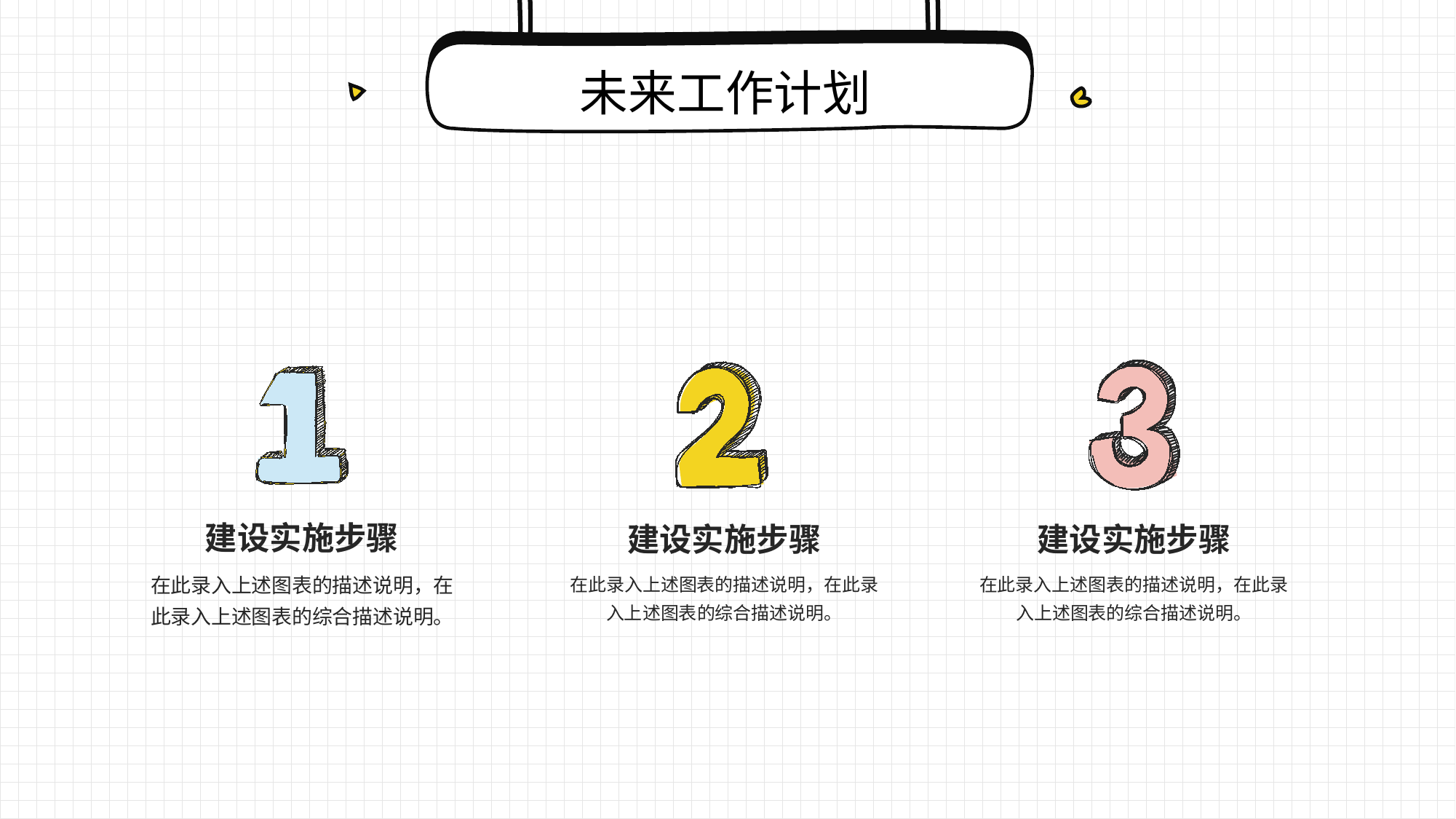

未来工作计划

建设实施步骤
在此录入上述图表的描述说明，在此录入上述图表的综合描述说明。
建设实施步骤
在此录入上述图表的描述说明，在此录入上述图表的综合描述说明。
建设实施步骤
在此录入上述图表的描述说明，在此录入上述图表的综合描述说明。